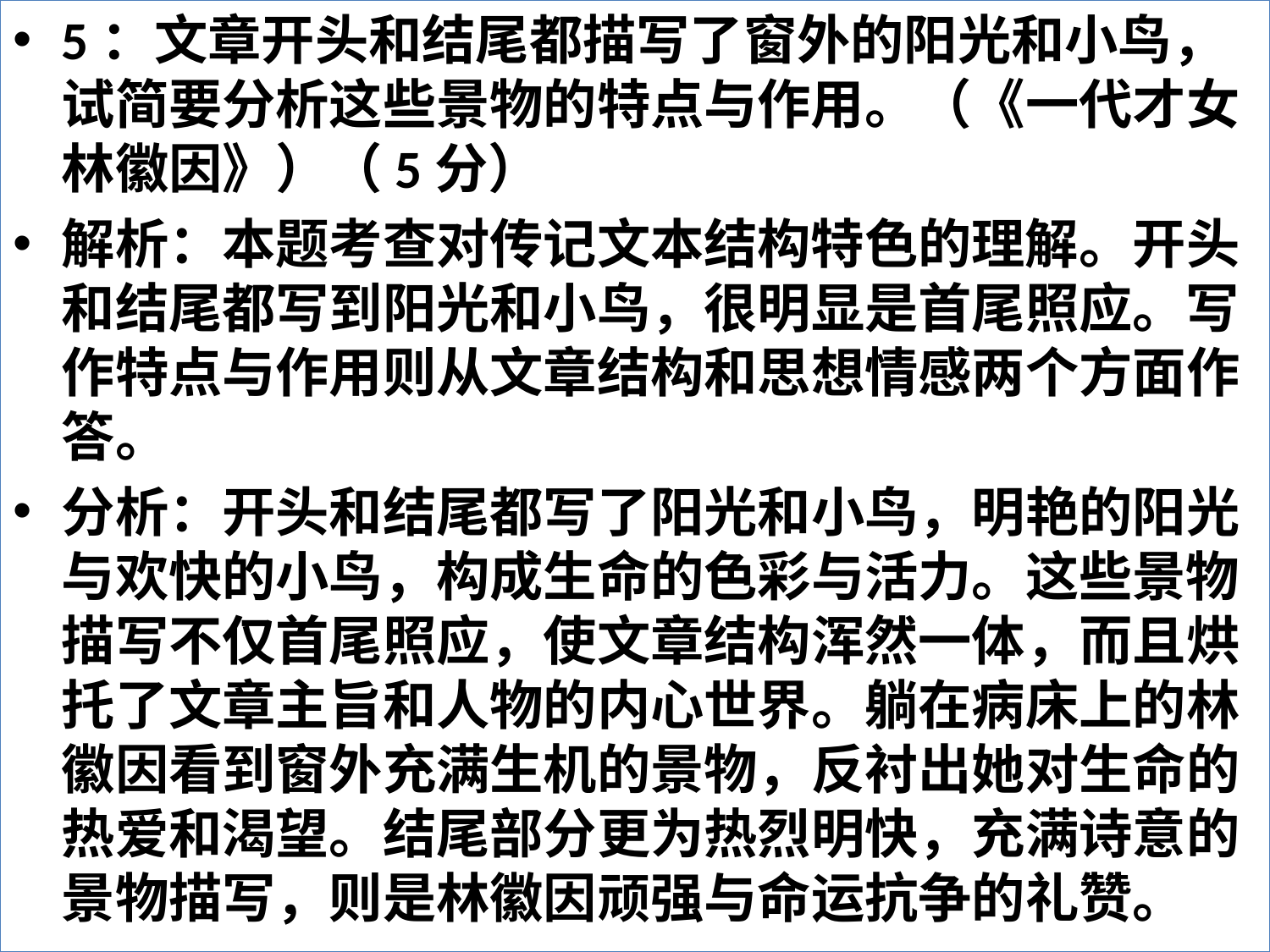

5：文章开头和结尾都描写了窗外的阳光和小鸟，试简要分析这些景物的特点与作用。（《一代才女林徽因》）（5分）
解析：本题考查对传记文本结构特色的理解。开头和结尾都写到阳光和小鸟，很明显是首尾照应。写作特点与作用则从文章结构和思想情感两个方面作答。
分析：开头和结尾都写了阳光和小鸟，明艳的阳光与欢快的小鸟，构成生命的色彩与活力。这些景物描写不仅首尾照应，使文章结构浑然一体，而且烘托了文章主旨和人物的内心世界。躺在病床上的林徽因看到窗外充满生机的景物，反衬出她对生命的热爱和渴望。结尾部分更为热烈明快，充满诗意的景物描写，则是林徽因顽强与命运抗争的礼赞。